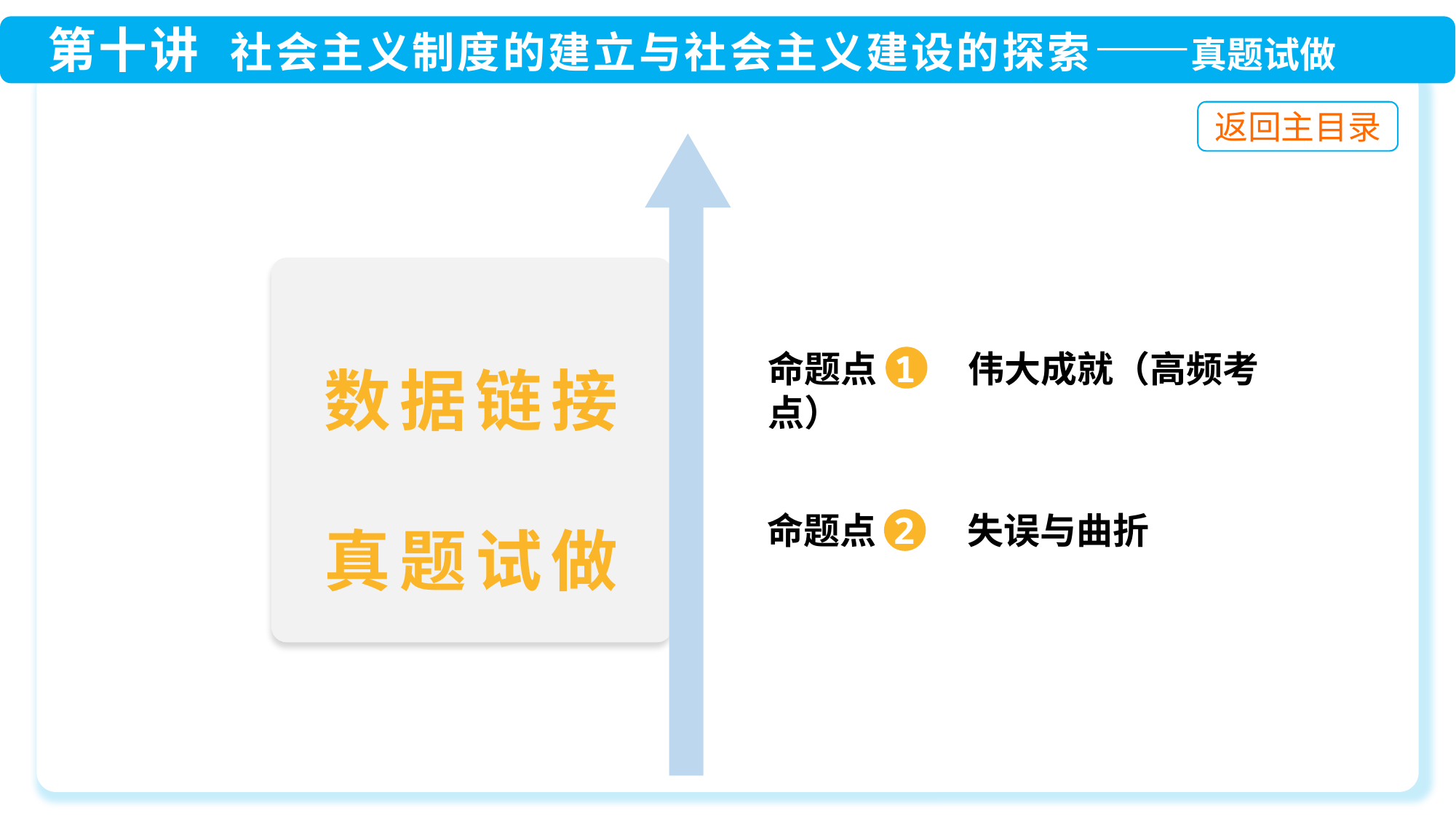

命题点 1  伟大成就（高频考点）
命题点 2  失误与曲折

数据链接
真题试做